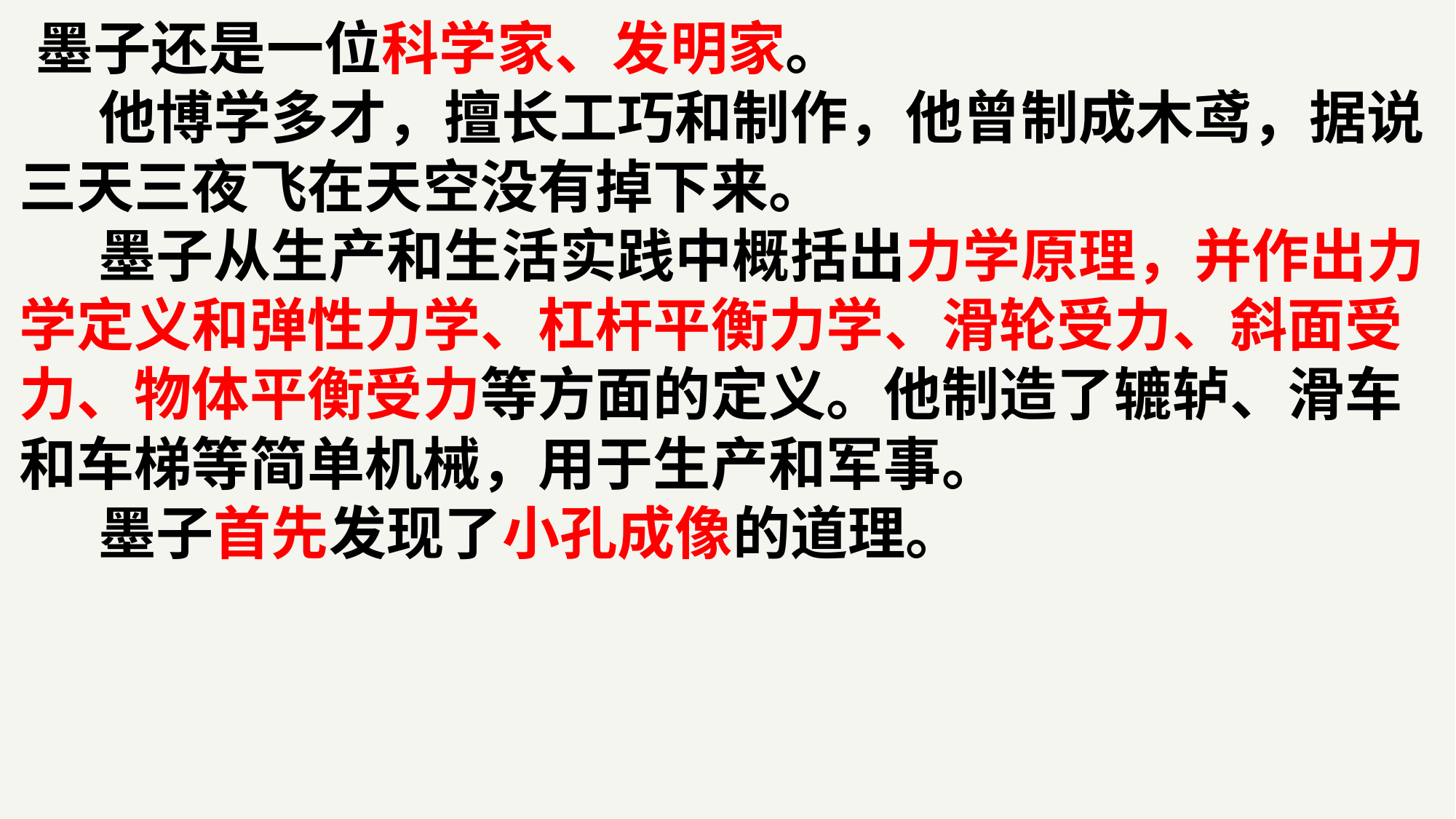

墨子还是一位科学家、发明家。
     他博学多才，擅长工巧和制作，他曾制成木鸢，据说三天三夜飞在天空没有掉下来。
     墨子从生产和生活实践中概括出力学原理，并作出力学定义和弹性力学、杠杆平衡力学、滑轮受力、斜面受力、物体平衡受力等方面的定义。他制造了辘轳、滑车和车梯等简单机械，用于生产和军事。
     墨子首先发现了小孔成像的道理。